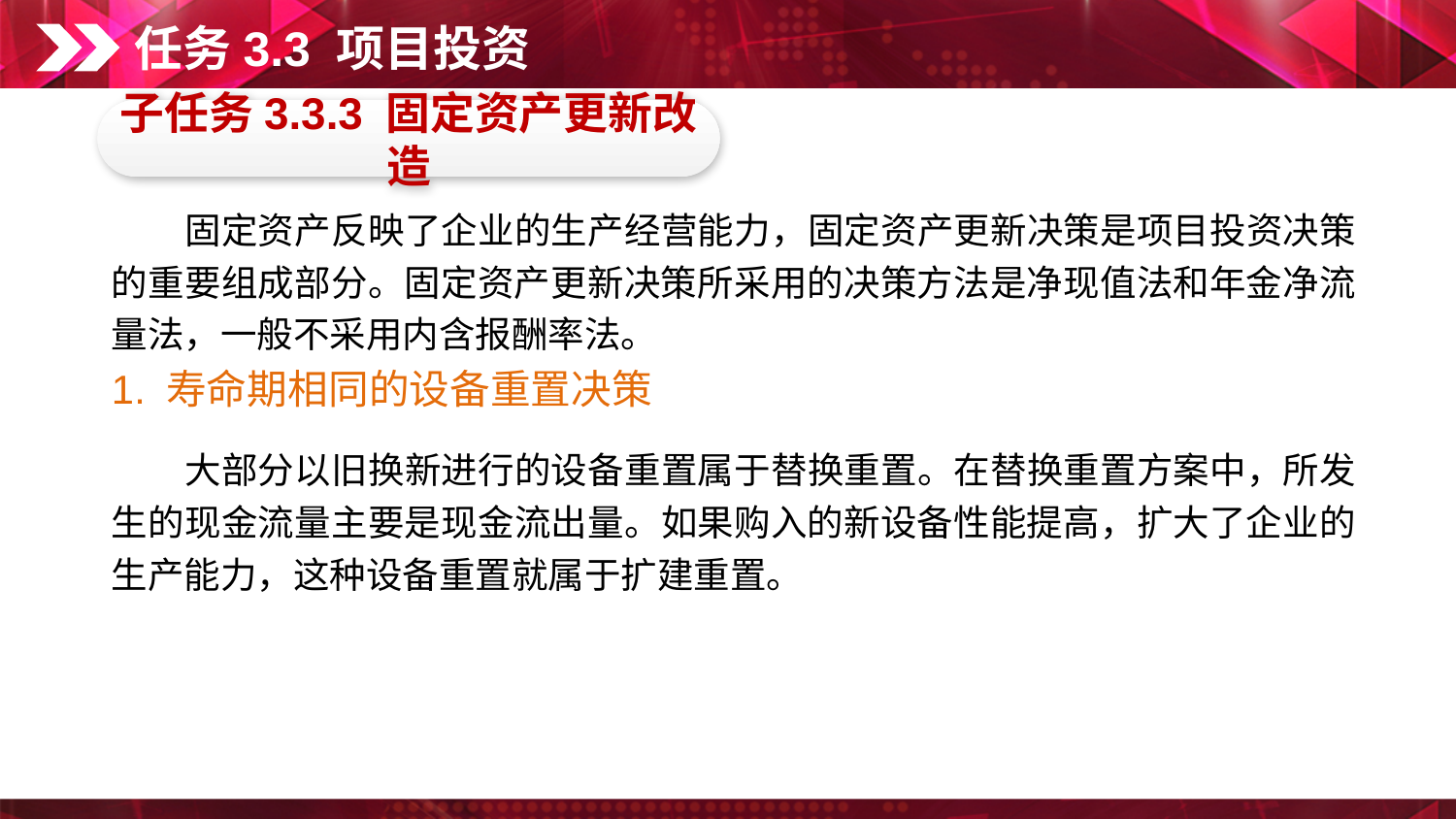

任务3.3 项目投资

子任务3.3.3 固定资产更新改造
　　固定资产反映了企业的生产经营能力，固定资产更新决策是项目投资决策的重要组成部分。固定资产更新决策所采用的决策方法是净现值法和年金净流量法，一般不采用内含报酬率法。
1. 寿命期相同的设备重置决策
　　大部分以旧换新进行的设备重置属于替换重置。在替换重置方案中，所发生的现金流量主要是现金流出量。如果购入的新设备性能提高，扩大了企业的生产能力，这种设备重置就属于扩建重置。